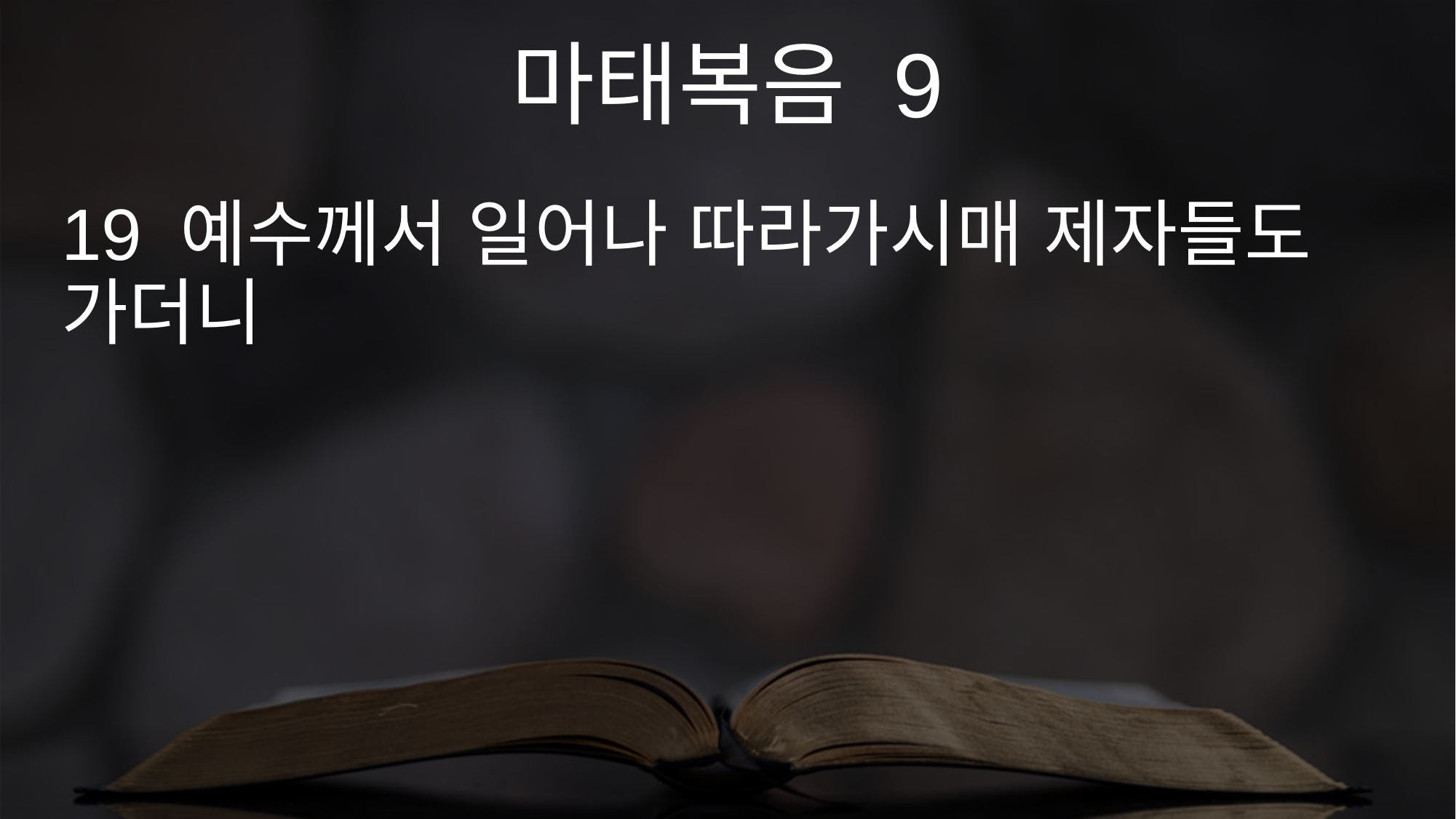

마태복음 9
19 예수께서 일어나 따라가시매 제자들도 가더니